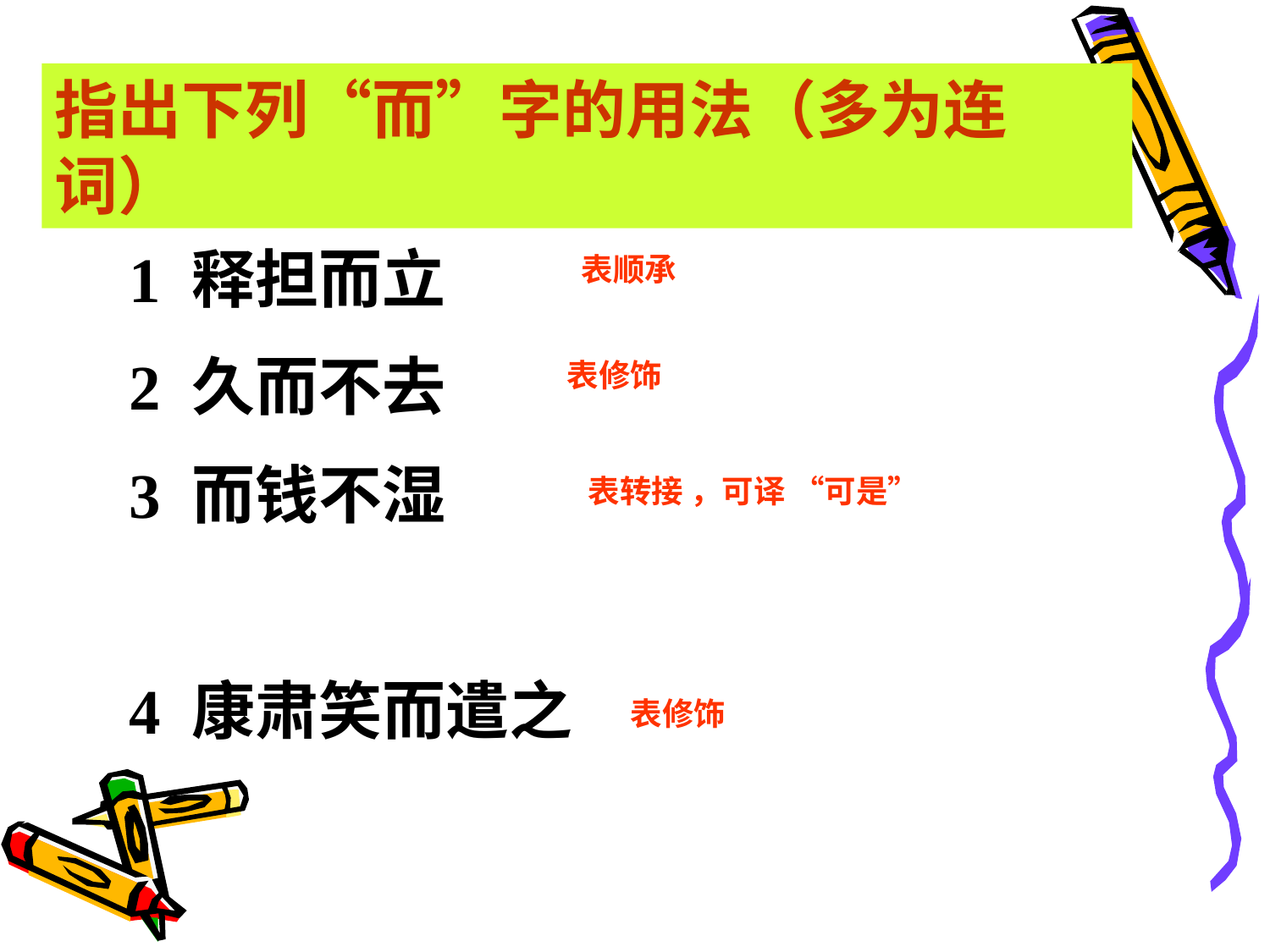

指出下列“而”字的用法（多为连词）
1 释担而立
2 久而不去
3 而钱不湿

4 康肃笑而遣之
   表顺承
 表修饰
 表转接 ，可译 “可是”
 表修饰